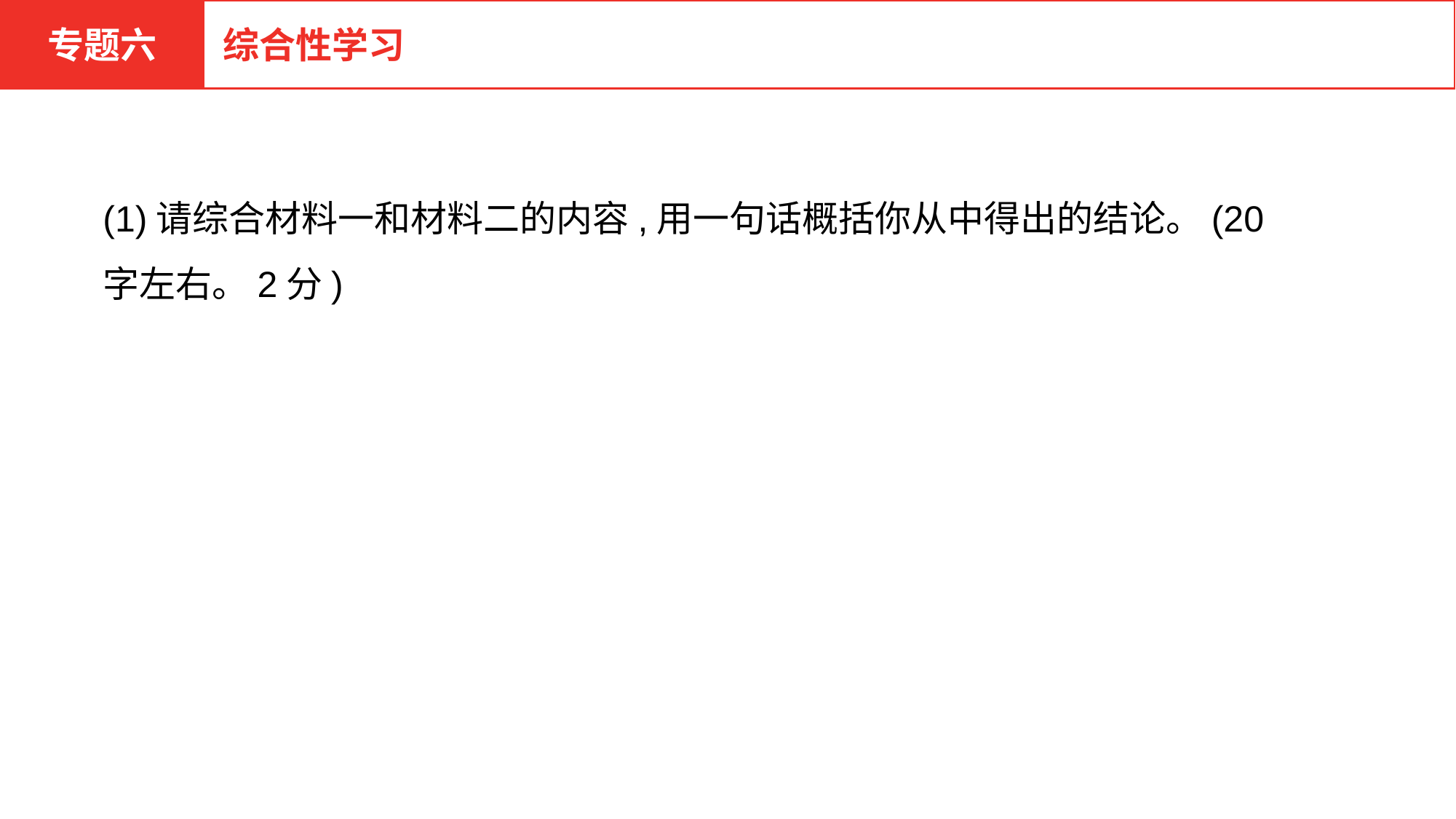

专题六
综合性学习
(1)请综合材料一和材料二的内容,用一句话概括你从中得出的结论。(20字左右。2分)